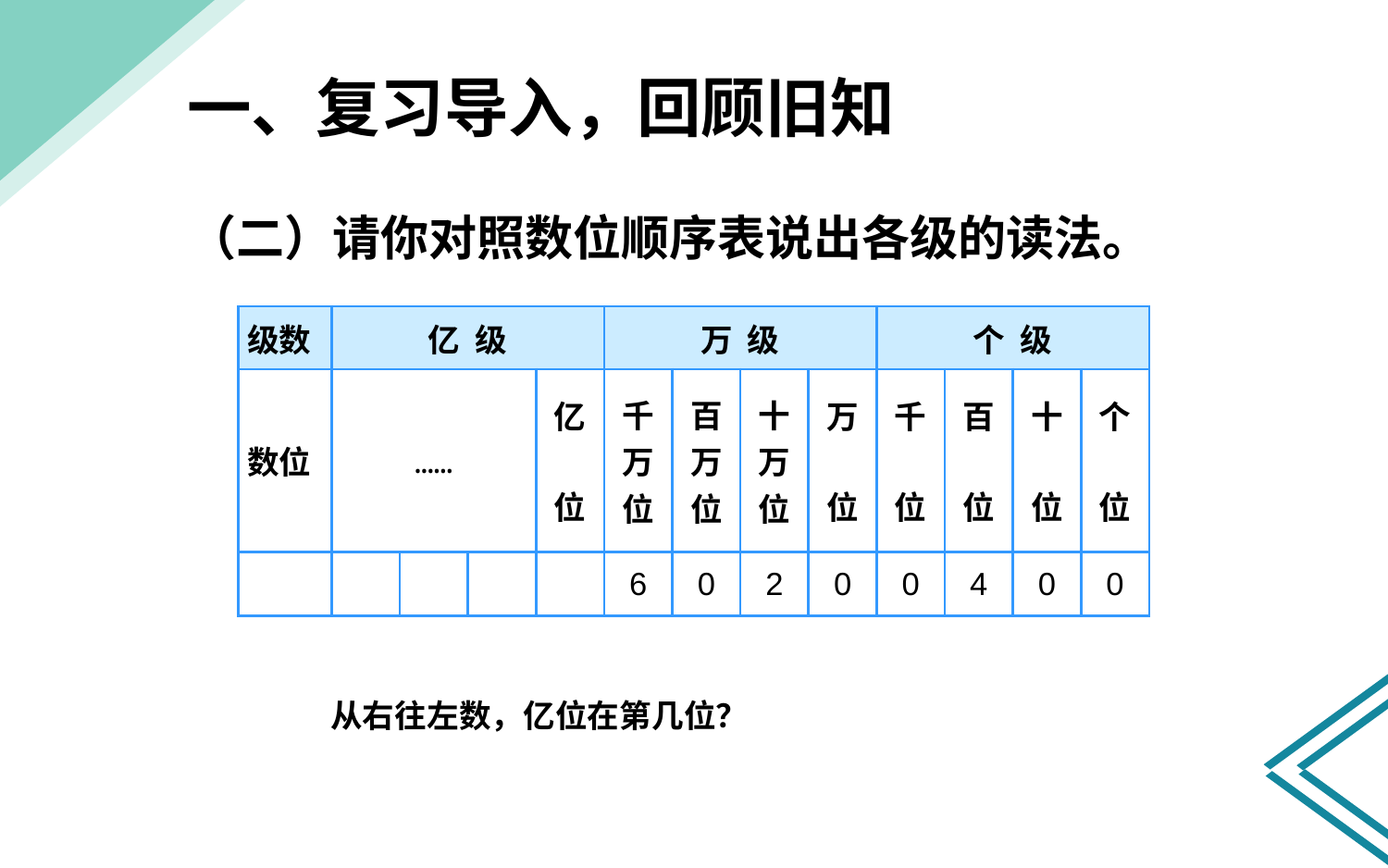

一、复习导入，回顾旧知
（二）请你对照数位顺序表说出各级的读法。
| 级数 | 亿 级 |  |  |  | 万 级 |  |  |  | 个 级 |  |  |  |
| --- | --- | --- | --- | --- | --- | --- | --- | --- | --- | --- | --- | --- |
| 数位 | …… |  |  | 亿 位 | 千 万 位 | 百 万 位 | 十 万 位 | 万 位 | 千 位 | 百 位 | 十 位 | 个 位 |
|  |  |  |  |  | 6 | 0 | 2 | 0 | 0 | 4 | 0 | 0 |
 从右往左数，亿位在第几位？